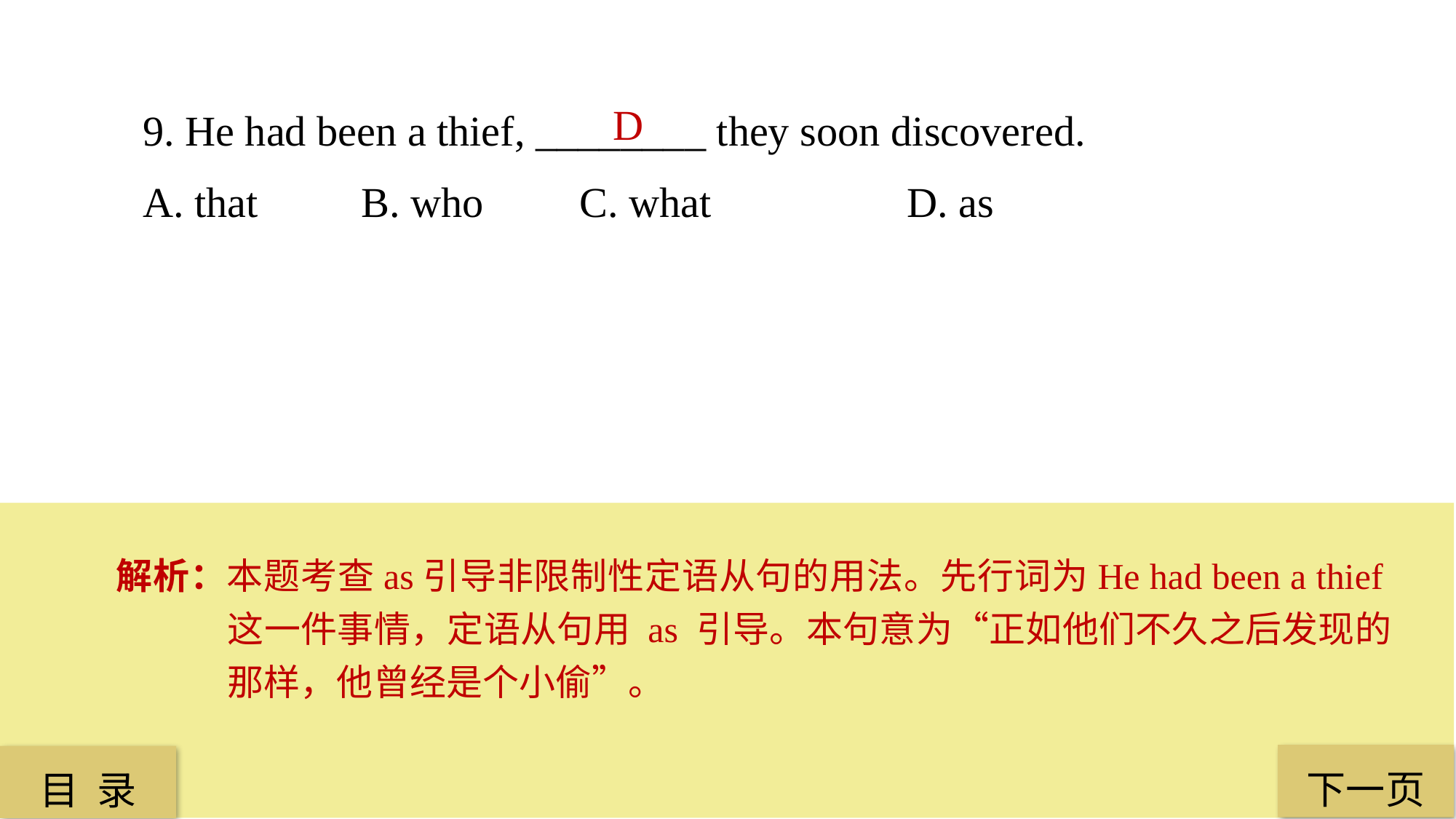

9. He had been a thief, ________ they soon discovered.
A. that 	B. who 	C. what 		D. as
D
解析：本题考查as引导非限制性定语从句的用法。先行词为He had been a thief这一件事情，定语从句用 as 引导。本句意为“正如他们不久之后发现的那样，他曾经是个小偷”。